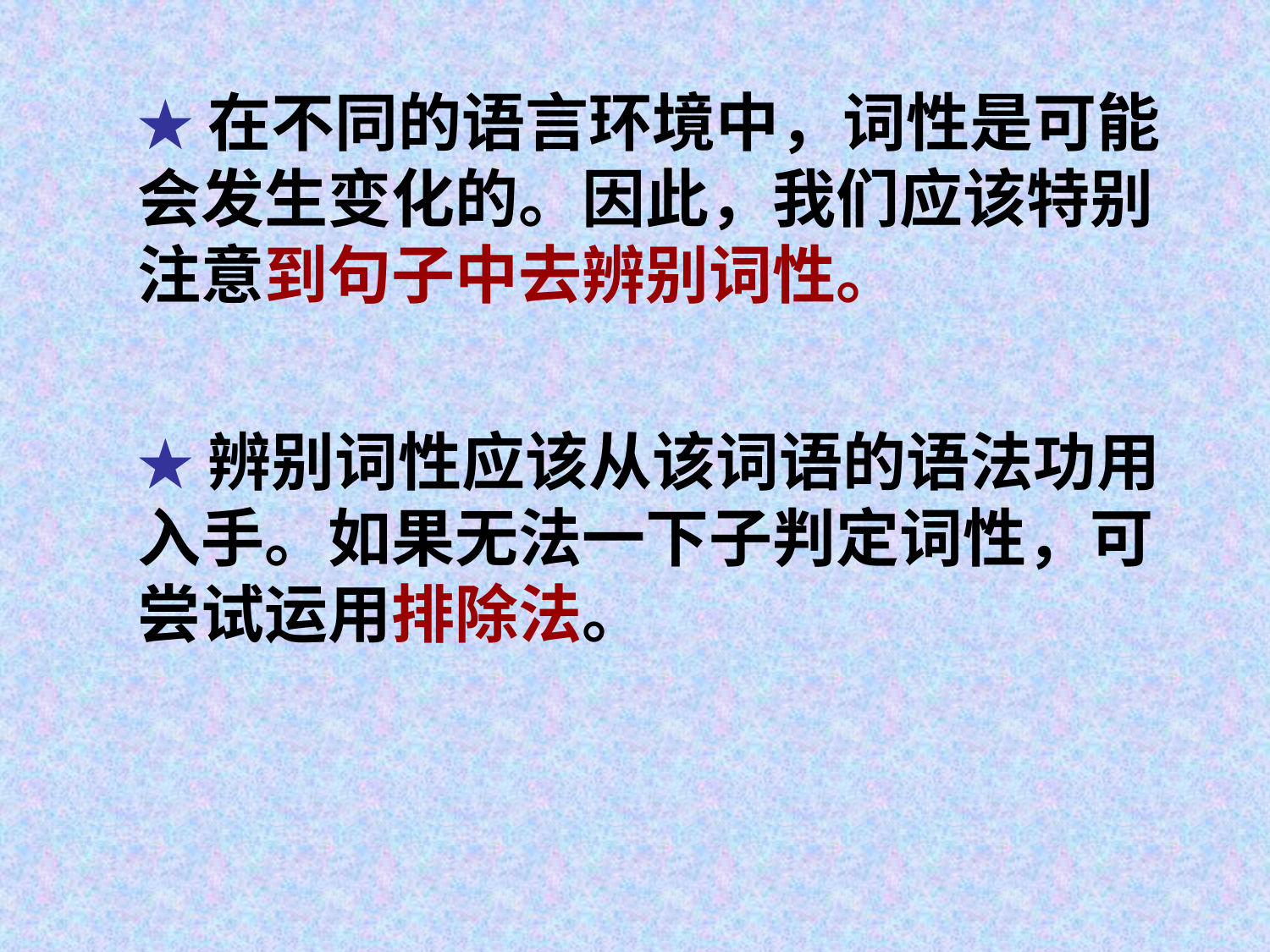

★在不同的语言环境中，词性是可能会发生变化的。因此，我们应该特别注意到句子中去辨别词性。
★辨别词性应该从该词语的语法功用入手。如果无法一下子判定词性，可尝试运用排除法。